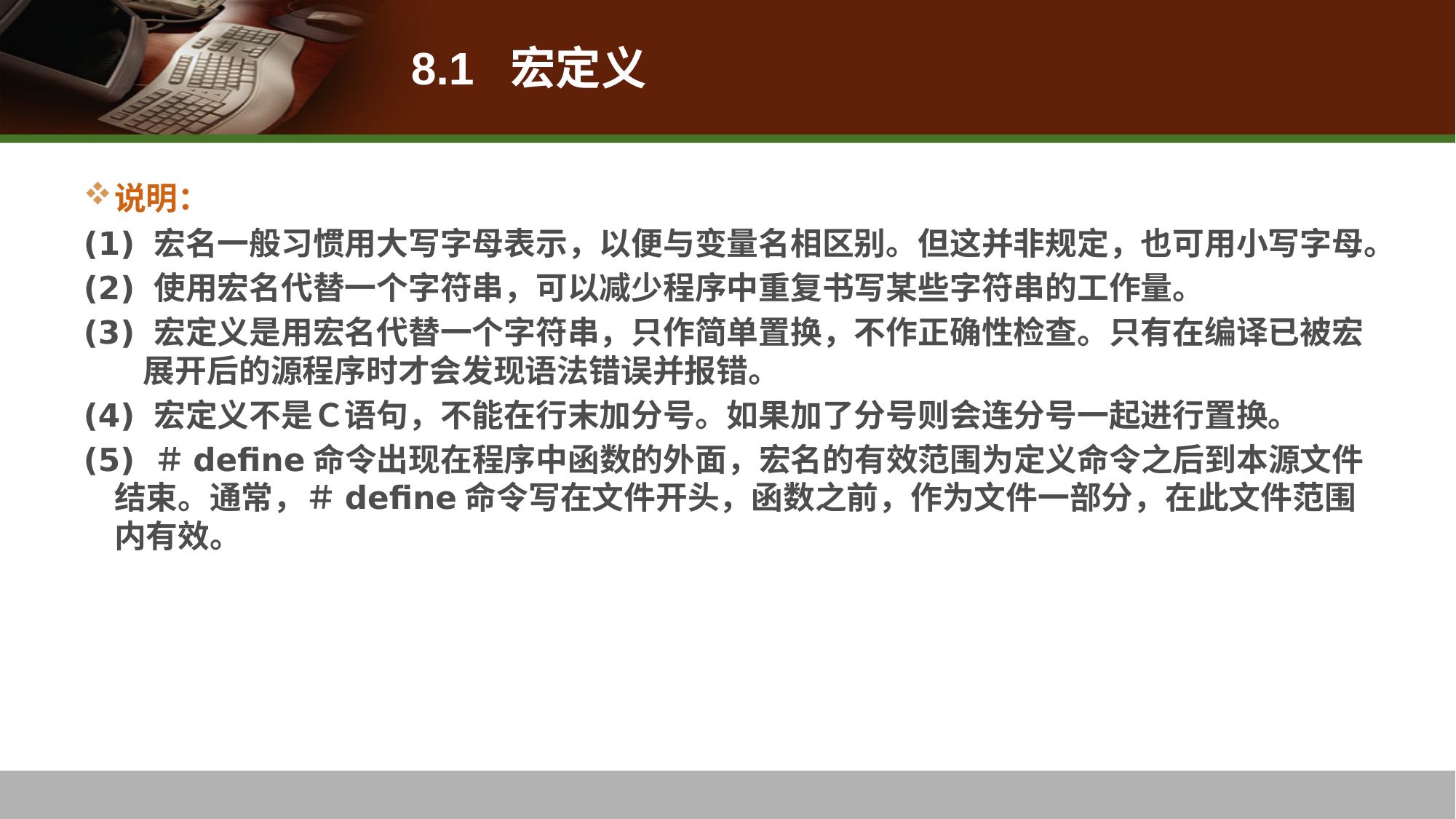

# 8.1  宏定义
说明：
(1) 宏名一般习惯用大写字母表示，以便与变量名相区别。但这并非规定，也可用小写字母。
(2) 使用宏名代替一个字符串，可以减少程序中重复书写某些字符串的工作量。
(3) 宏定义是用宏名代替一个字符串，只作简单置换，不作正确性检查。只有在编译已被宏       展开后的源程序时才会发现语法错误并报错。
(4) 宏定义不是Ｃ语句，不能在行末加分号。如果加了分号则会连分号一起进行置换。
(5) ＃define命令出现在程序中函数的外面，宏名的有效范围为定义命令之后到本源文件结束。通常，＃define命令写在文件开头，函数之前，作为文件一部分，在此文件范围内有效。